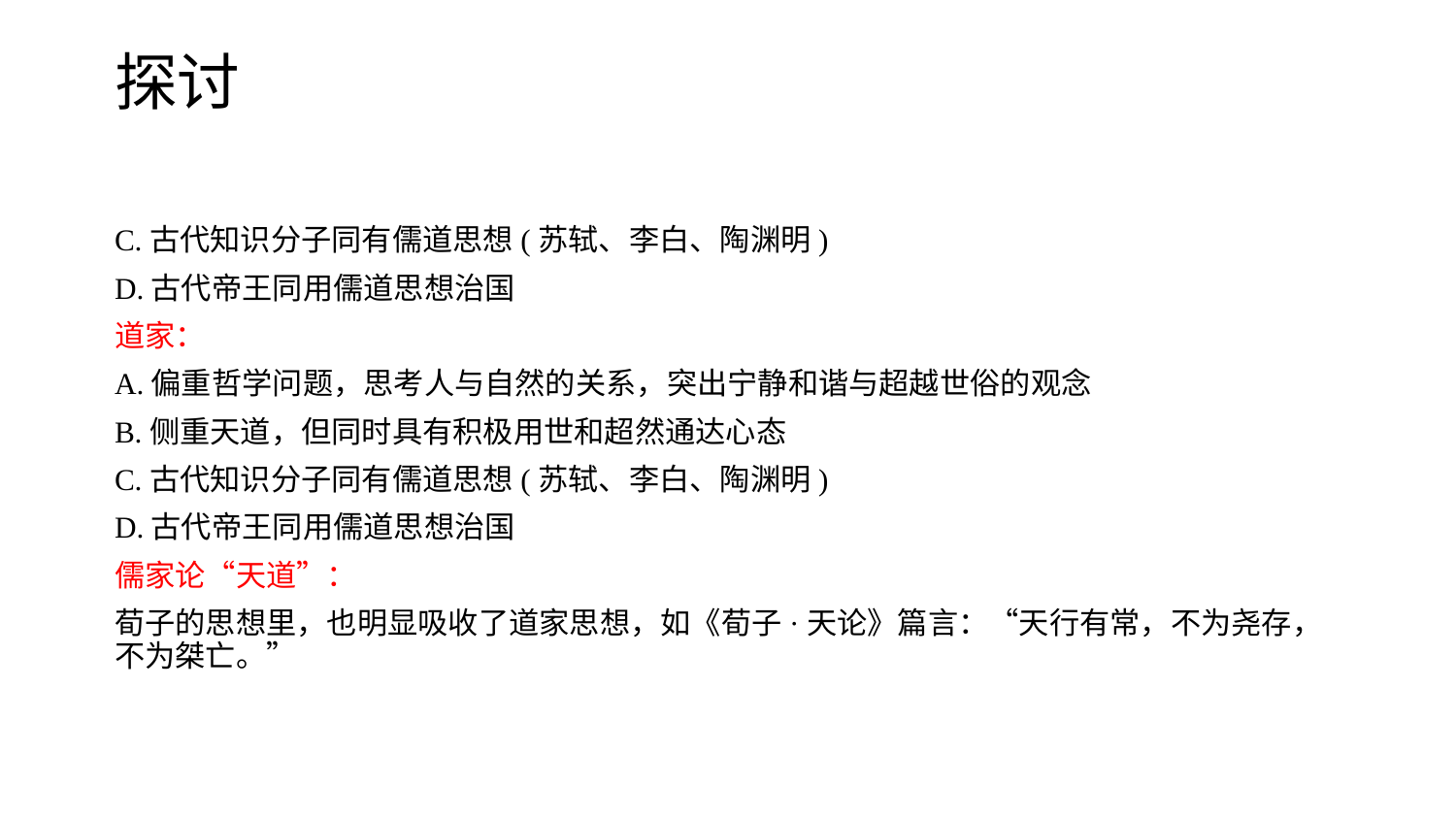

# 探讨
C.古代知识分子同有儒道思想(苏轼、李白、陶渊明)
D.古代帝王同用儒道思想治国
道家：
A.偏重哲学问题，思考人与自然的关系，突出宁静和谐与超越世俗的观念
B.侧重天道，但同时具有积极用世和超然通达心态
C.古代知识分子同有儒道思想(苏轼、李白、陶渊明)
D.古代帝王同用儒道思想治国
儒家论“天道”：
荀子的思想里，也明显吸收了道家思想，如《荀子·天论》篇言：“天行有常，不为尧存，不为桀亡。”